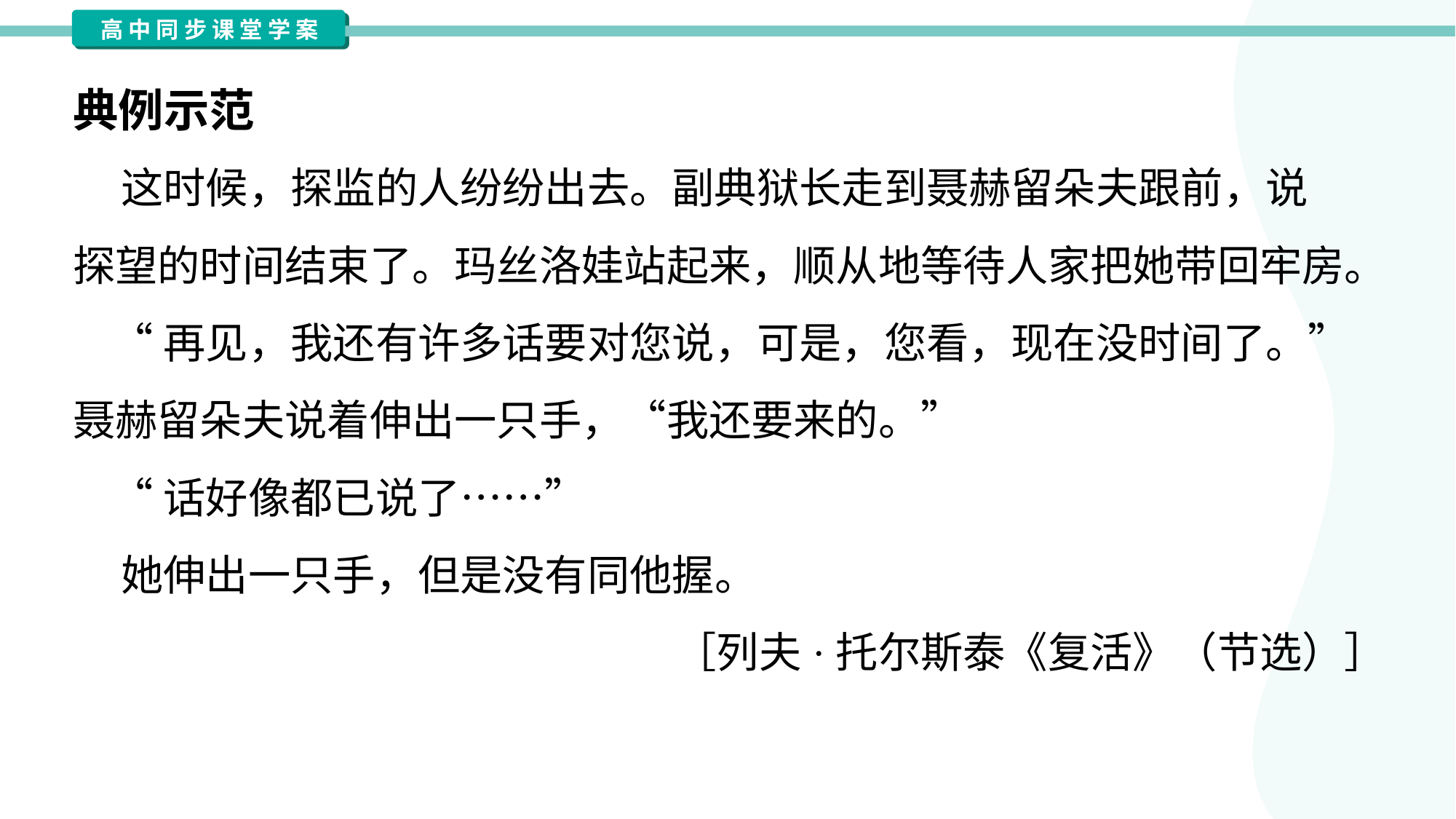

典例示范
    这时候，探监的人纷纷出去。副典狱长走到聂赫留朵夫跟前，说
探望的时间结束了。玛丝洛娃站起来，顺从地等待人家把她带回牢房。
    “再见，我还有许多话要对您说，可是，您看，现在没时间了。”
聂赫留朵夫说着伸出一只手，“我还要来的。”
    “话好像都已说了……”
    她伸出一只手，但是没有同他握。
［列夫·托尔斯泰《复活》（节选）］